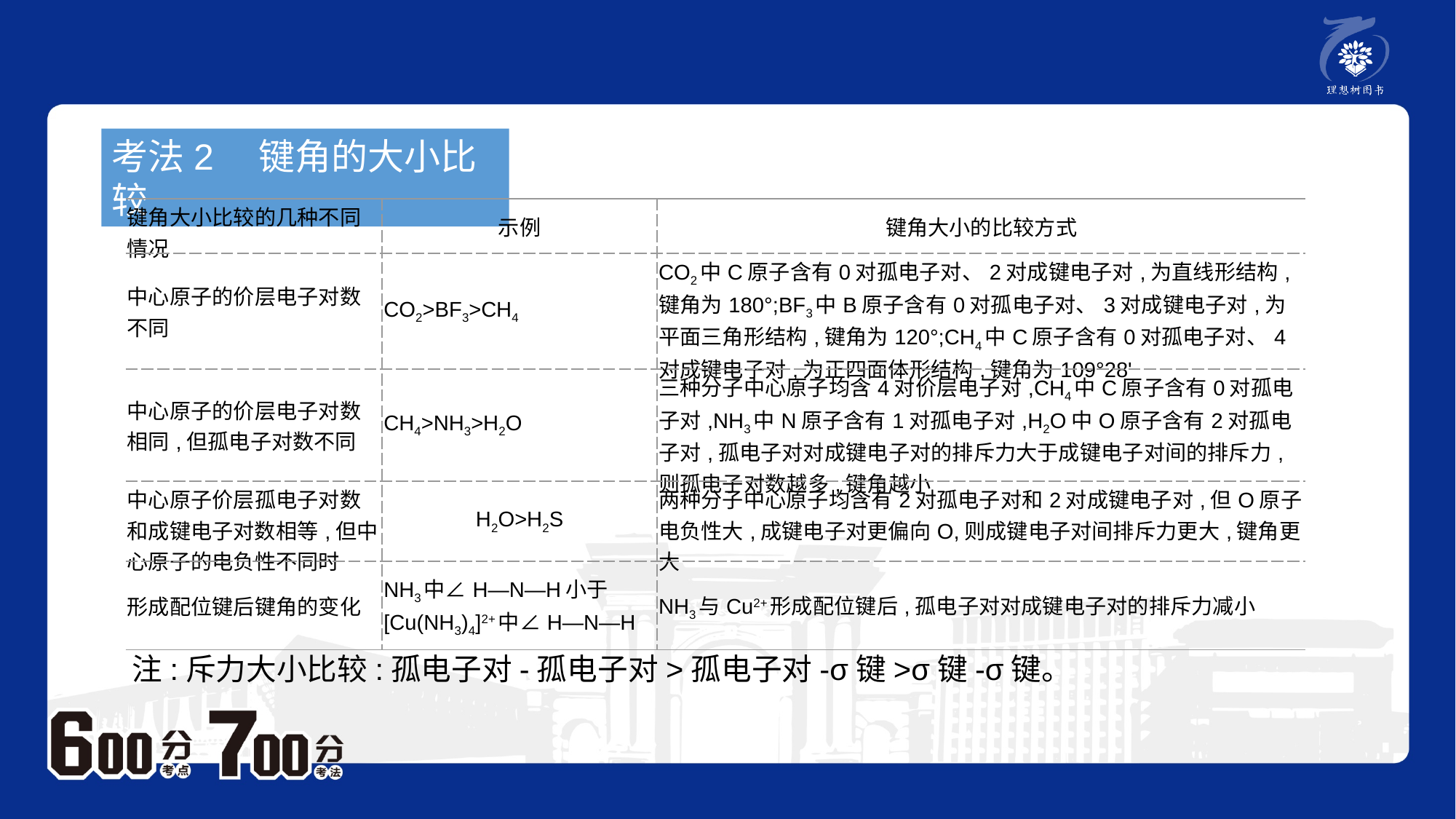

考法2　键角的大小比较
| 键角大小比较的几种不同情况 | 示例 | 键角大小的比较方式 |
| --- | --- | --- |
| 中心原子的价层电子对数不同 | CO2>BF3>CH4 | CO2中C原子含有0对孤电子对、2对成键电子对,为直线形结构,键角为180°;BF3中B原子含有0对孤电子对、3对成键电子对,为平面三角形结构,键角为120°;CH4中C原子含有0对孤电子对、4对成键电子对,为正四面体形结构,键角为109°28' |
| 中心原子的价层电子对数相同,但孤电子对数不同 | CH4>NH3>H2O | 三种分子中心原子均含4对价层电子对,CH4中C原子含有0对孤电子对,NH3中N原子含有1对孤电子对,H2O中O原子含有2对孤电子对,孤电子对对成键电子对的排斥力大于成键电子对间的排斥力,则孤电子对数越多,键角越小 |
| 中心原子价层孤电子对数和成键电子对数相等,但中心原子的电负性不同时 | H2O>H2S | 两种分子中心原子均含有2对孤电子对和2对成键电子对,但O原子电负性大,成键电子对更偏向O,则成键电子对间排斥力更大,键角更大 |
| 形成配位键后键角的变化 | NH3中∠H—N—H小于[Cu(NH3)4]2+中∠H—N—H | NH3与Cu2+形成配位键后,孤电子对对成键电子对的排斥力减小 |

注:斥力大小比较:孤电子对-孤电子对>孤电子对-σ键>σ键-σ键。